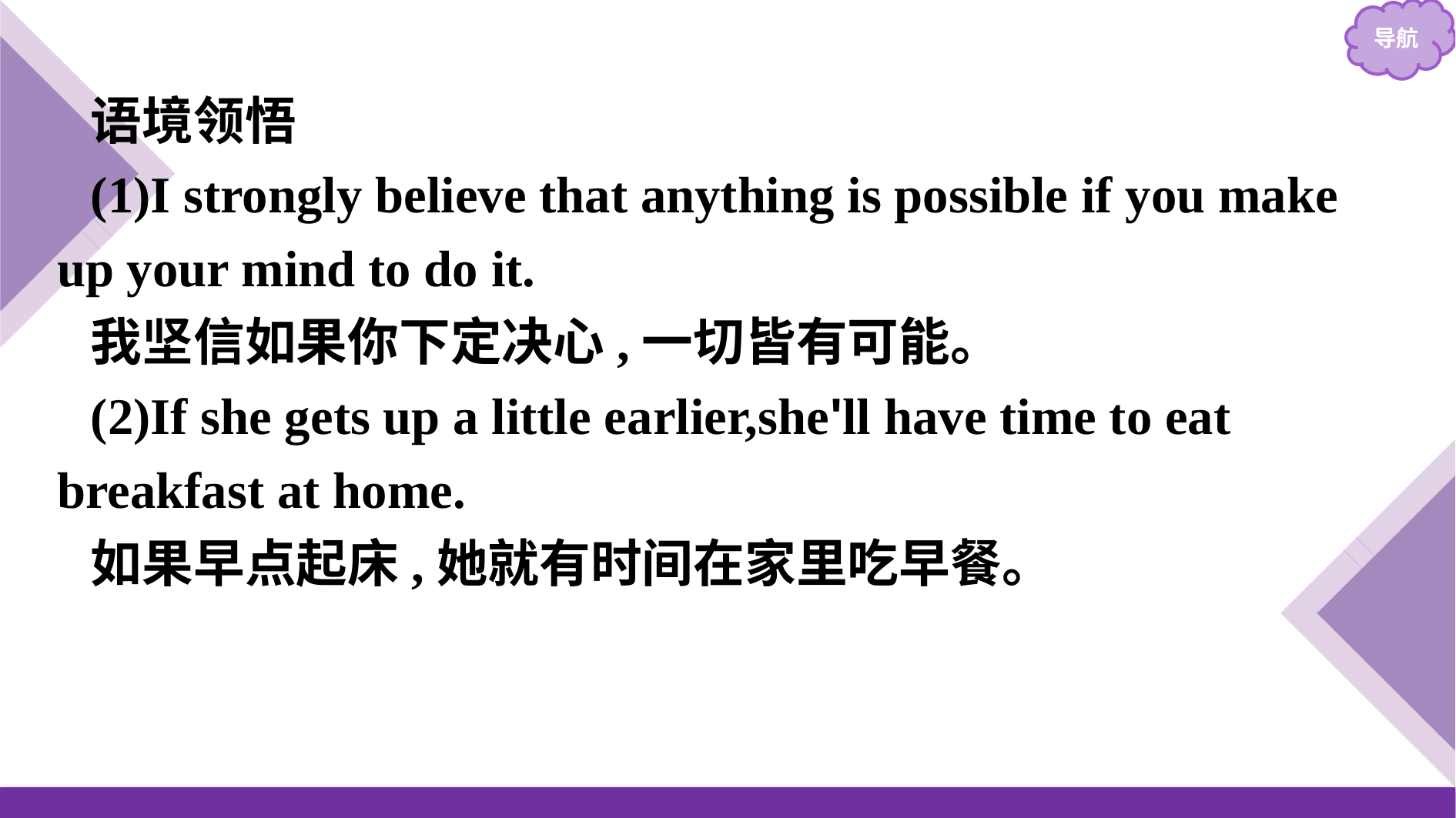

语境领悟
(1)I strongly believe that anything is possible if you make up your mind to do it.
我坚信如果你下定决心,一切皆有可能。
(2)If she gets up a little earlier,she'll have time to eat breakfast at home.
如果早点起床,她就有时间在家里吃早餐。